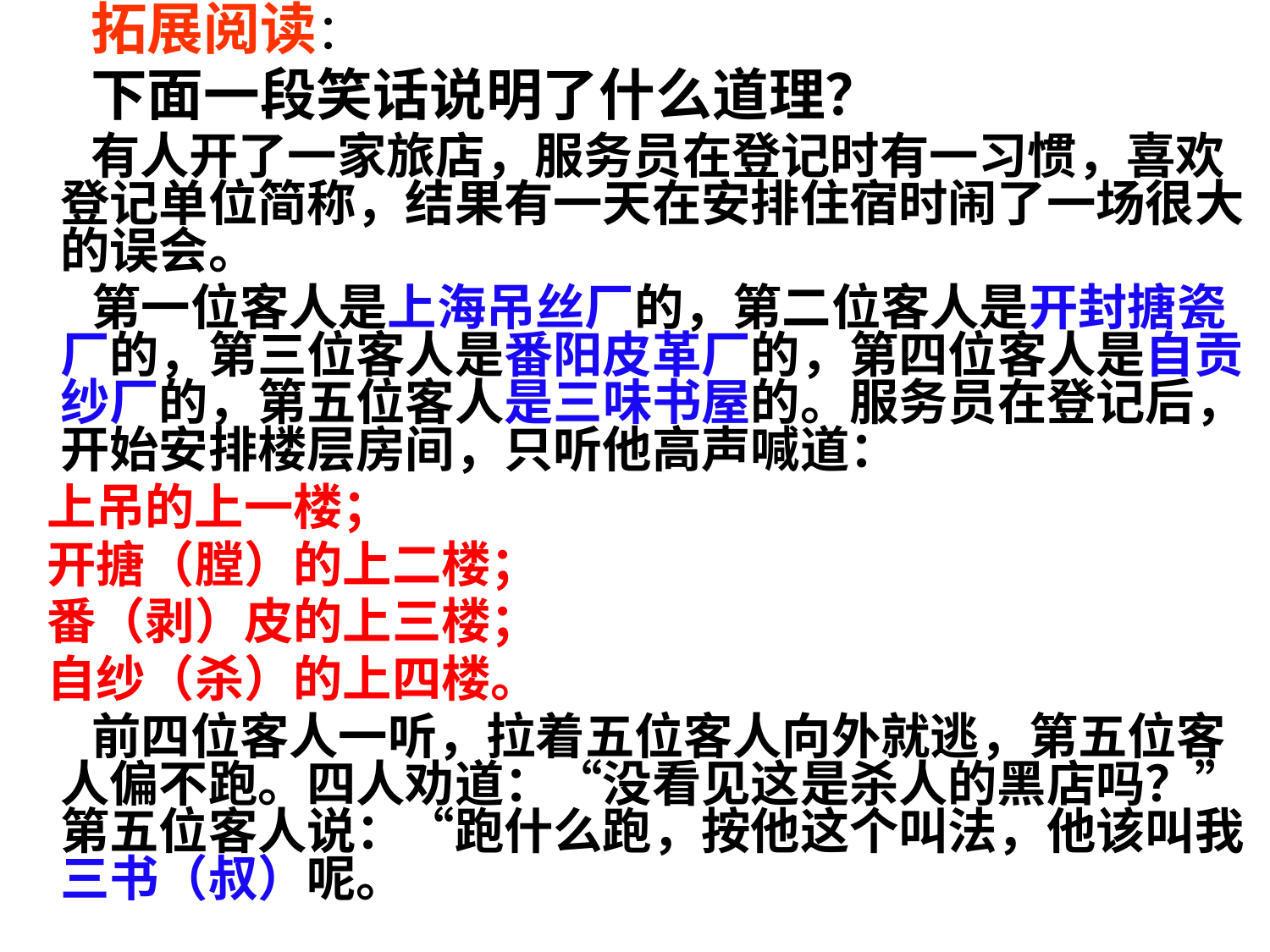

# 拓展阅读：
      下面一段笑话说明了什么道理？
      有人开了一家旅店，服务员在登记时有一习惯，喜欢登记单位简称，结果有一天在安排住宿时闹了一场很大的误会。
      第一位客人是上海吊丝厂的，第二位客人是开封搪瓷厂的，第三位客人是番阳皮革厂的，第四位客人是自贡纱厂的，第五位客人是三味书屋的。服务员在登记后，开始安排楼层房间，只听他高声喊道：
  上吊的上一楼；
  开搪（膛）的上二楼；
  番（剥）皮的上三楼；
  自纱（杀）的上四楼。
      前四位客人一听，拉着五位客人向外就逃，第五位客人偏不跑。四人劝道：“没看见这是杀人的黑店吗？”第五位客人说：“跑什么跑，按他这个叫法，他该叫我三书（叔）呢。